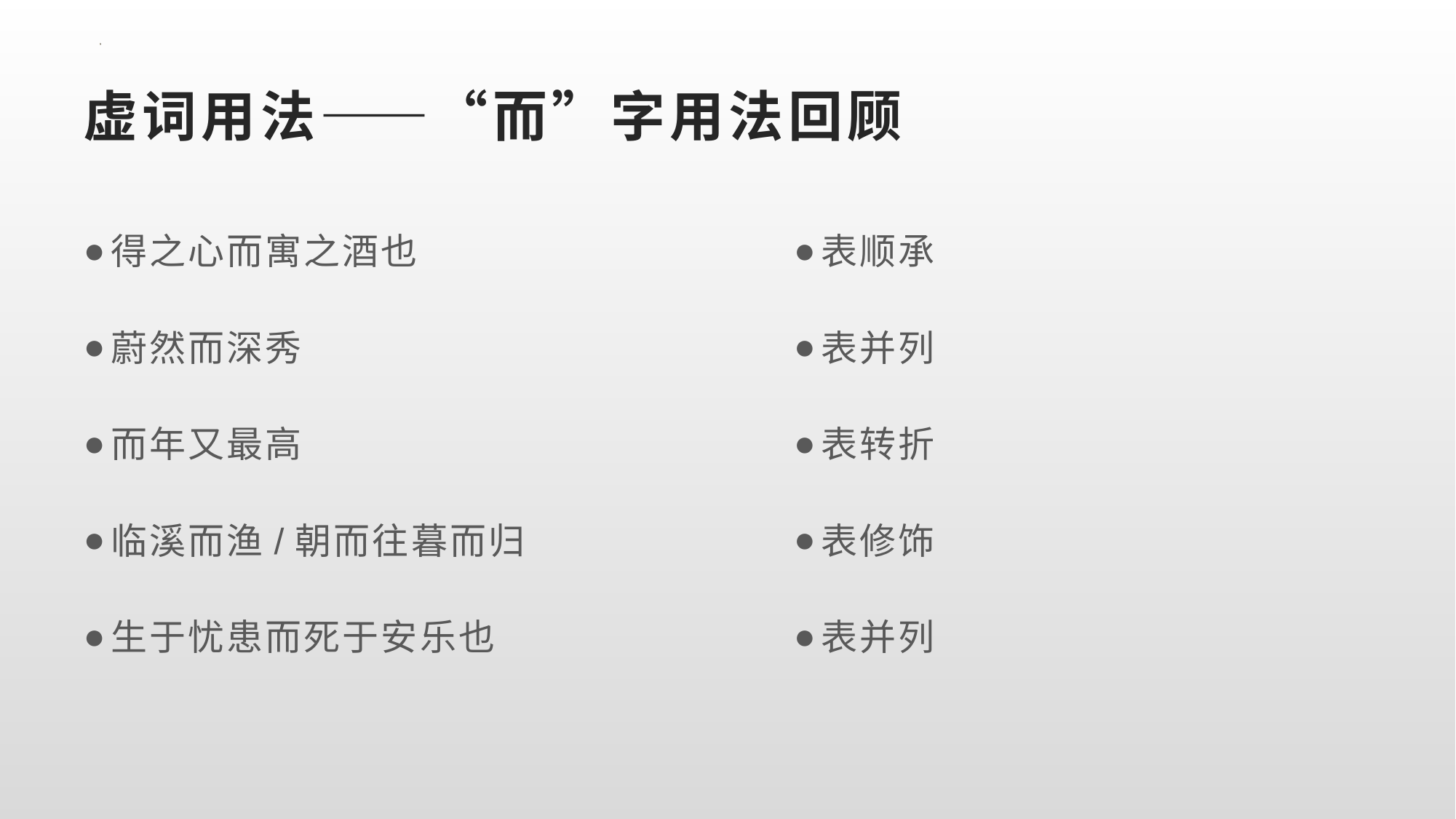

# 虚词用法——“而”字用法回顾
得之心而寓之酒也
蔚然而深秀
而年又最高
临溪而渔/朝而往暮而归
生于忧患而死于安乐也

表顺承
表并列
表转折
表修饰
表并列